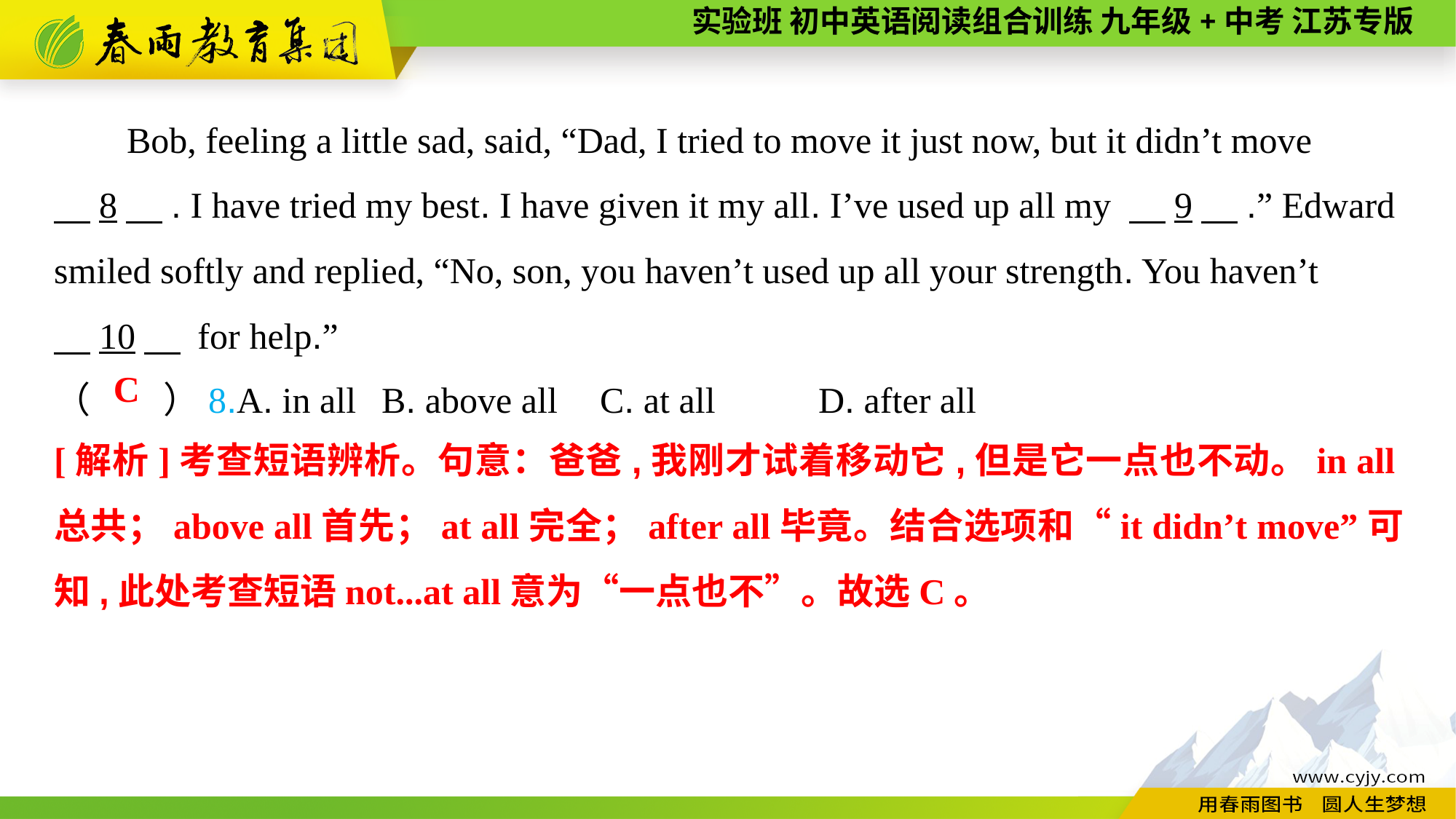

Bob, feeling a little sad, said, “Dad, I tried to move it just now, but it didn’t move
　8　. I have tried my best. I have given it my all. I’ve used up all my 　9　.” Edward smiled softly and replied, “No, son, you haven’t used up all your strength. You haven’t
　10　 for help.”
（　　）8.A. in all	B. above all	C. at all	D. after all
C
[解析]考查短语辨析。句意：爸爸,我刚才试着移动它,但是它一点也不动。in all总共；above all首先；at all完全；after all毕竟。结合选项和“it didn’t move”可知,此处考查短语not...at all意为“一点也不”。故选C。